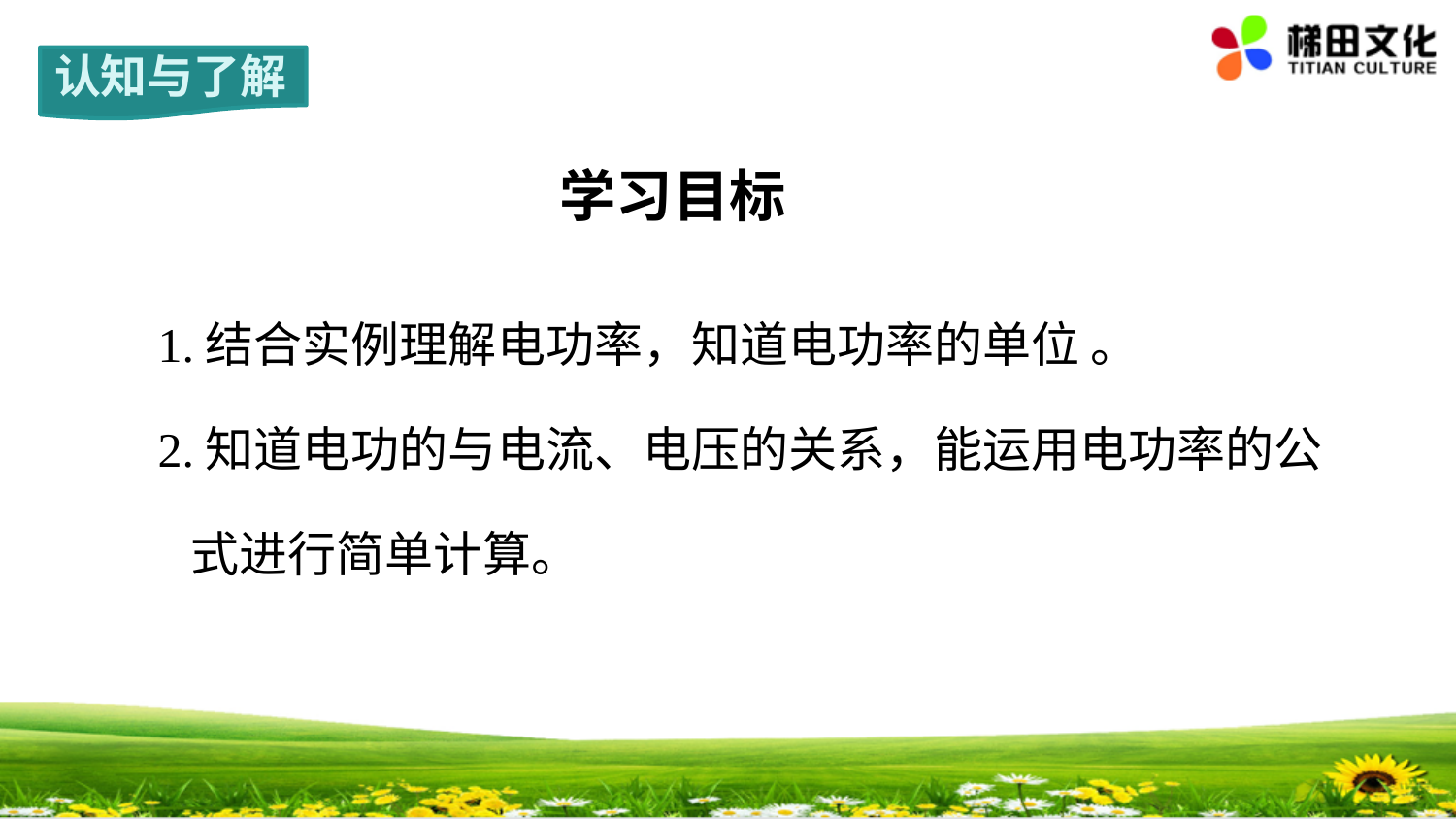

认知与了解

学习目标
1.结合实例理解电功率，知道电功率的单位 。
2.知道电功的与电流、电压的关系，能运用电功率的公
  式进行简单计算。